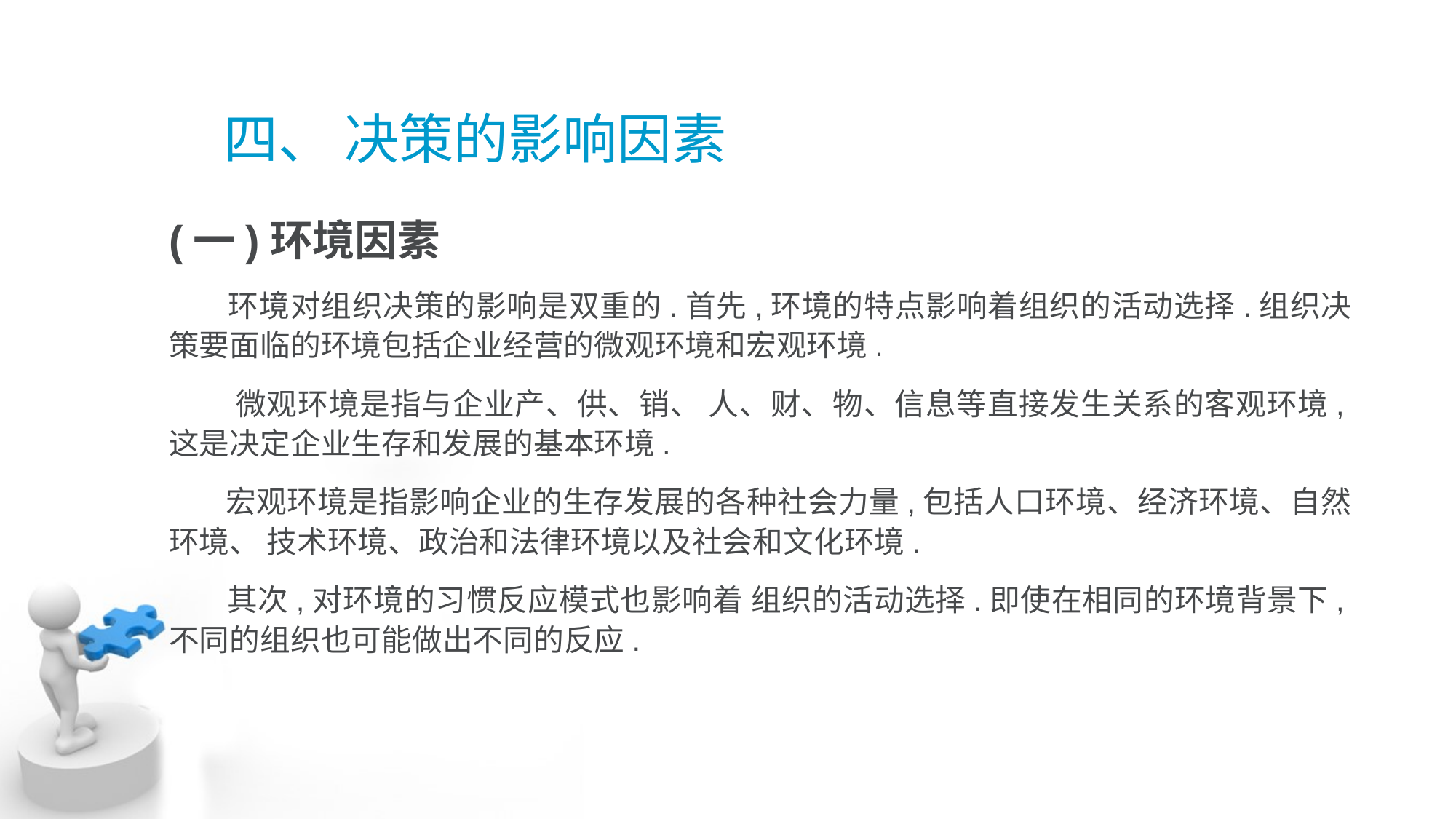

# 四、 决策的影响因素
(一)环境因素
       环境对组织决策的影响是双重的.首先,环境的特点影响着组织的活动选择.组织决 策要面临的环境包括企业经营的微观环境和宏观环境.
        微观环境是指与企业产、供、销、 人、财、物、信息等直接发生关系的客观环境,这是决定企业生存和发展的基本环境.
       宏观环境是指影响企业的生存发展的各种社会力量,包括人口环境、经济环境、自然环境、 技术环境、政治和法律环境以及社会和文化环境.
       其次,对环境的习惯反应模式也影响着 组织的活动选择.即使在相同的环境背景下,不同的组织也可能做出不同的反应.